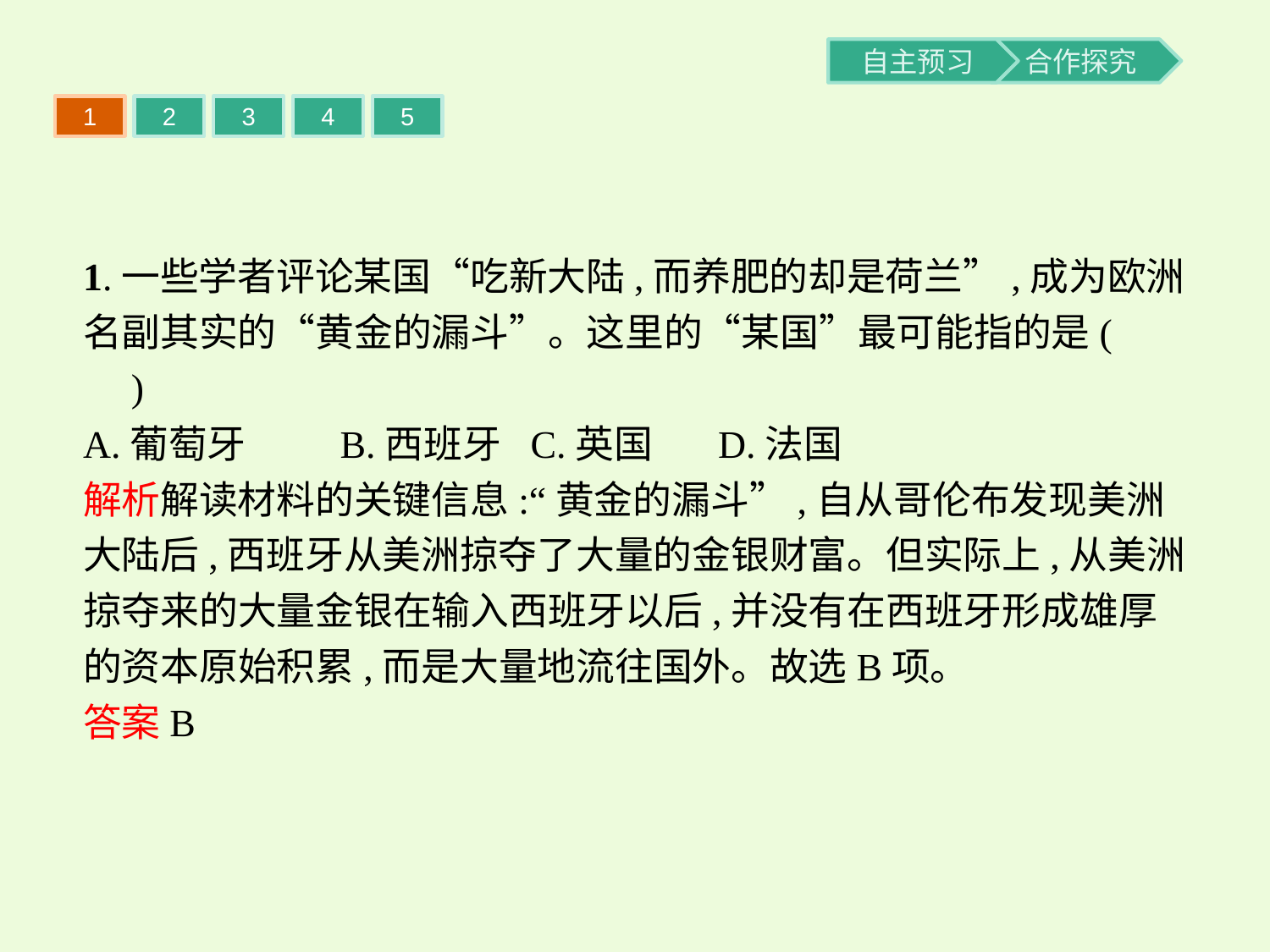

1
2
3
4
5
1.一些学者评论某国“吃新大陆,而养肥的却是荷兰”,成为欧洲名副其实的“黄金的漏斗”。这里的“某国”最可能指的是(　　)
A.葡萄牙	B.西班牙	C.英国	D.法国
解析解读材料的关键信息:“黄金的漏斗”,自从哥伦布发现美洲大陆后,西班牙从美洲掠夺了大量的金银财富。但实际上,从美洲掠夺来的大量金银在输入西班牙以后,并没有在西班牙形成雄厚的资本原始积累,而是大量地流往国外。故选B项。
答案B